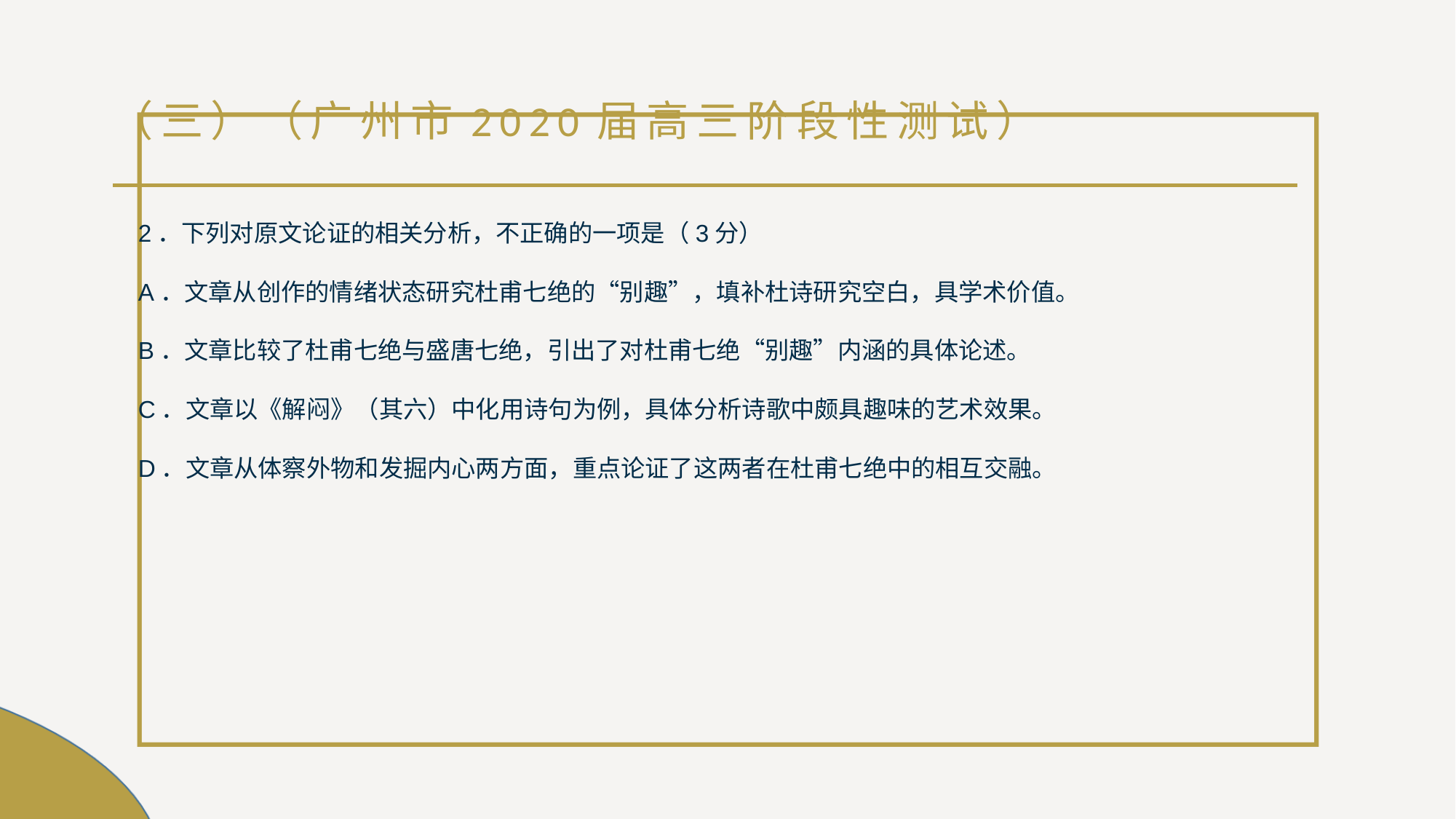

# （三）（广州市2020届高三阶段性测试）
2．下列对原文论证的相关分析，不正确的一项是（3分）
A．文章从创作的情绪状态研究杜甫七绝的“别趣”，填补杜诗研究空白，具学术价值。
B．文章比较了杜甫七绝与盛唐七绝，引出了对杜甫七绝“别趣”内涵的具体论述。
C．文章以《解闷》（其六）中化用诗句为例，具体分析诗歌中颇具趣味的艺术效果。
D．文章从体察外物和发掘内心两方面，重点论证了这两者在杜甫七绝中的相互交融。